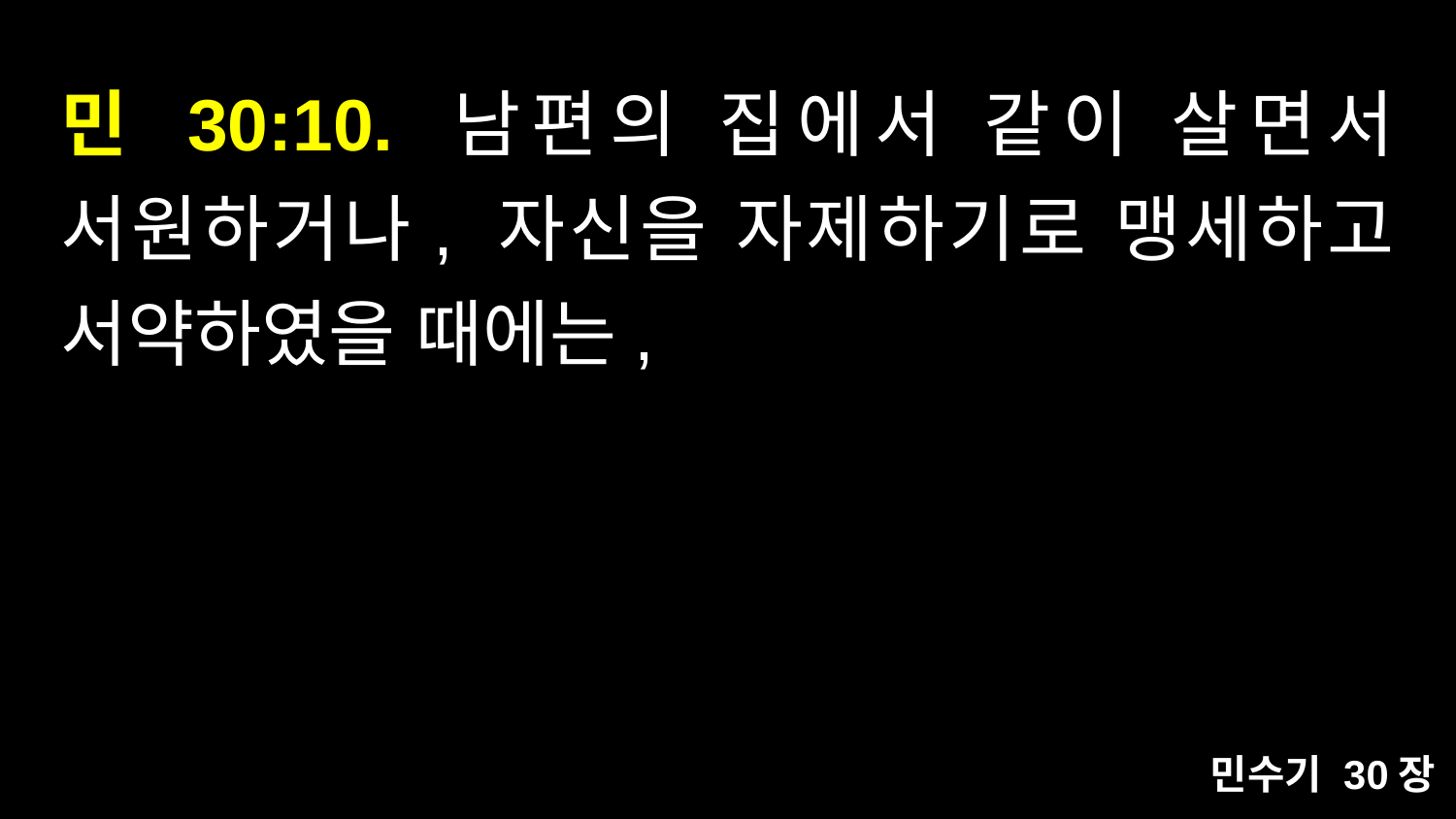

# 민 30:10. 남편의 집에서 같이 살면서 서원하거나, 자신을 자제하기로 맹세하고 서약하였을 때에는,
민수기 30장